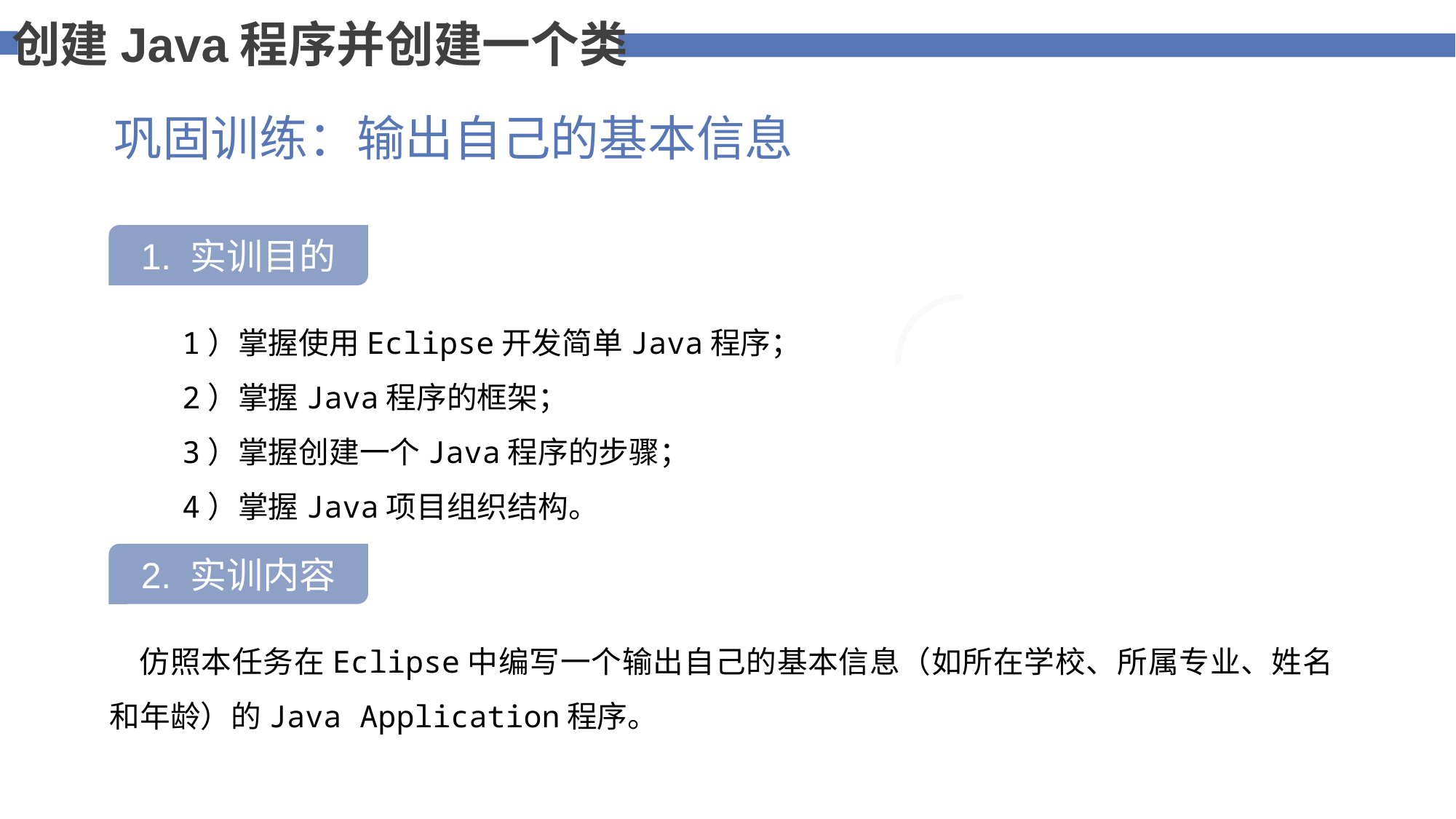

创建Java程序并创建一个类

巩固训练：输出自己的基本信息
1. 实训目的

75%
    1）掌握使用Eclipse开发简单Java程序；
    2）掌握Java程序的框架；
    3）掌握创建一个Java程序的步骤；
    4）掌握Java项目组织结构。
2. 实训内容
   仿照本任务在Eclipse中编写一个输出自己的基本信息（如所在学校、所属专业、姓名和年龄）的Java Application程序。